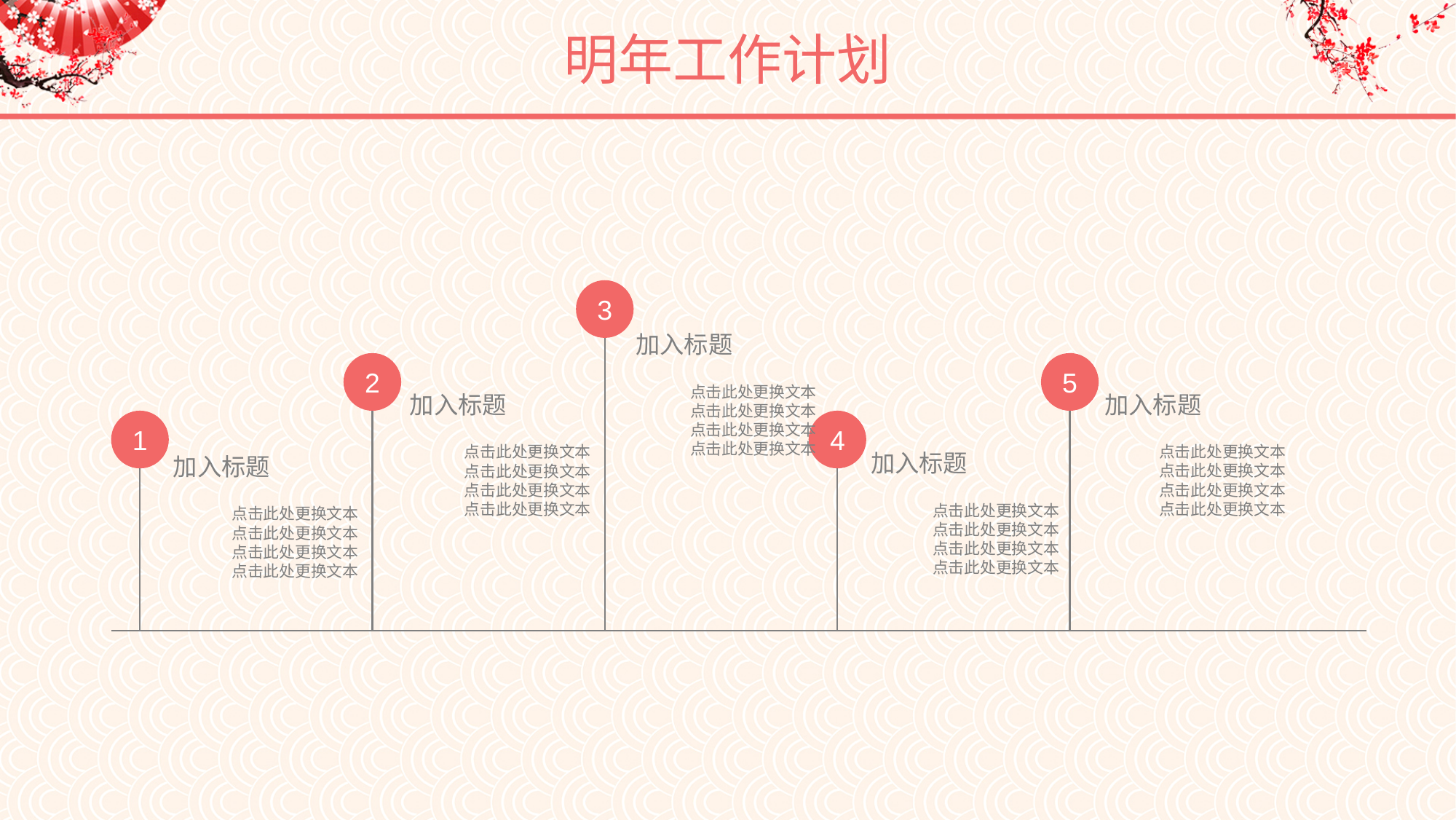

明年工作计划

3
加入标题
2
5
点击此处更换文本
点击此处更换文本
点击此处更换文本
点击此处更换文本
加入标题
加入标题
1
4
点击此处更换文本
点击此处更换文本
点击此处更换文本
点击此处更换文本
点击此处更换文本
点击此处更换文本
点击此处更换文本
点击此处更换文本
加入标题
加入标题
点击此处更换文本
点击此处更换文本
点击此处更换文本
点击此处更换文本
点击此处更换文本
点击此处更换文本
点击此处更换文本
点击此处更换文本